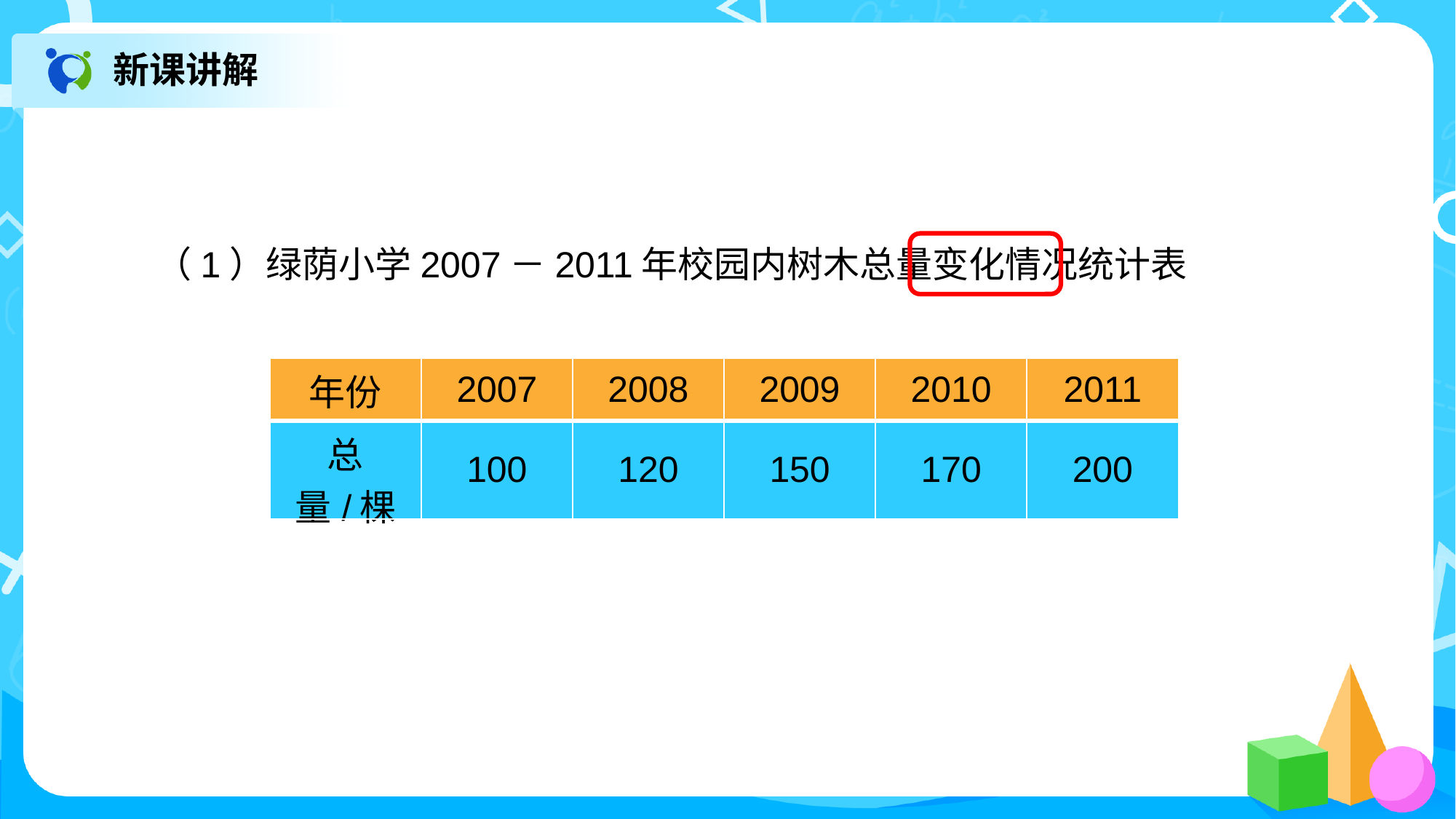

新课讲解

（1）绿荫小学2007－2011年校园内树木总量变化情况统计表
| 年份 | 2007 | 2008 | 2009 | 2010 | 2011 |
| --- | --- | --- | --- | --- | --- |
| 总量/棵 | 100 | 120 | 150 | 170 | 200 |